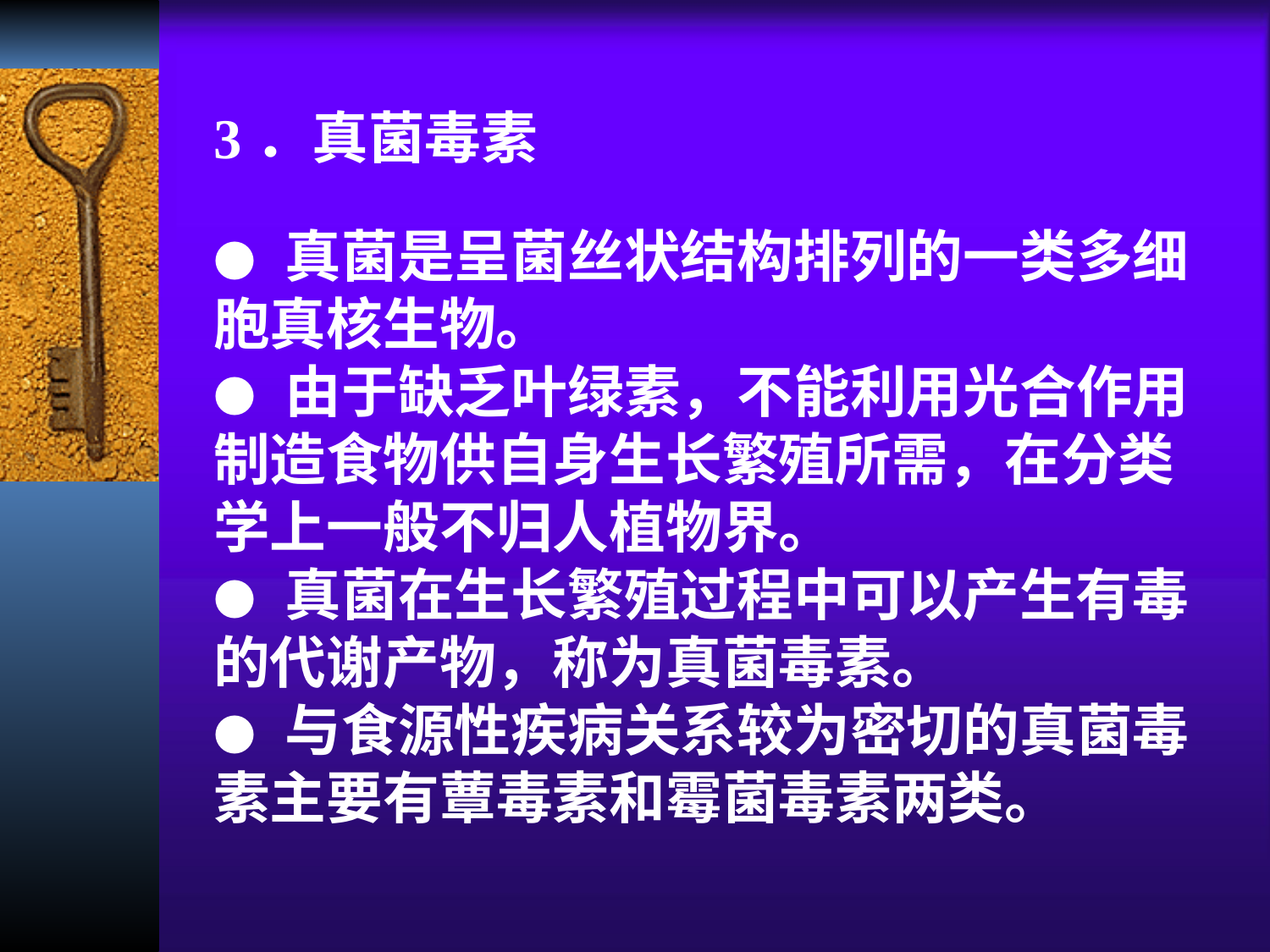

3．真菌毒素

●  真菌是呈菌丝状结构排列的一类多细胞真核生物。
●  由于缺乏叶绿素，不能利用光合作用制造食物供自身生长繁殖所需，在分类学上一般不归人植物界。
●  真菌在生长繁殖过程中可以产生有毒的代谢产物，称为真菌毒素。
●  与食源性疾病关系较为密切的真菌毒素主要有蕈毒素和霉菌毒素两类。